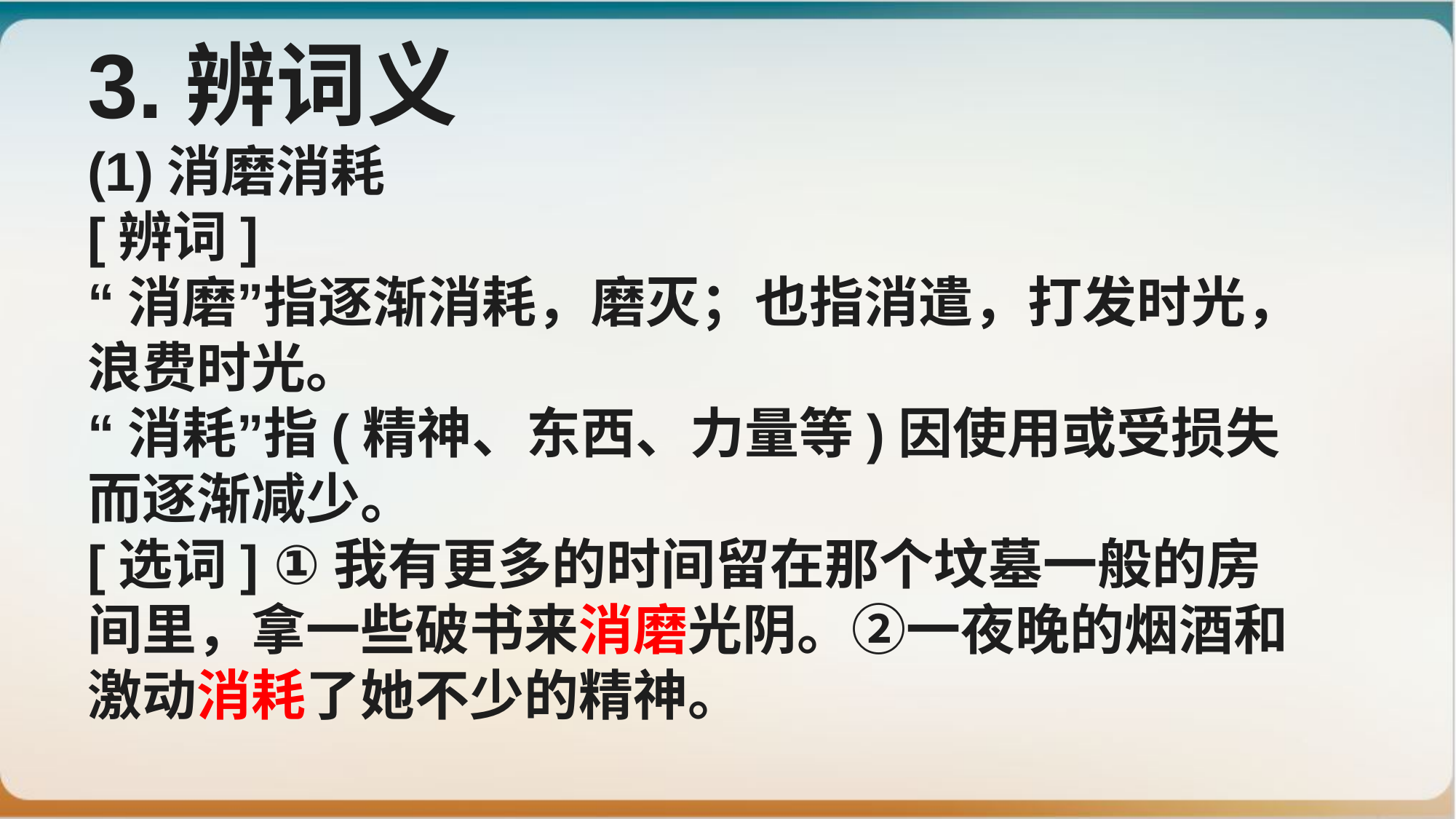

3.辨词义
(1)消磨消耗
[辨词]
“消磨”指逐渐消耗，磨灭；也指消遣，打发时光，浪费时光。
“消耗”指(精神、东西、力量等)因使用或受损失而逐渐减少。
[选词] ①我有更多的时间留在那个坟墓一般的房间里，拿一些破书来消磨光阴。②一夜晚的烟酒和激动消耗了她不少的精神。